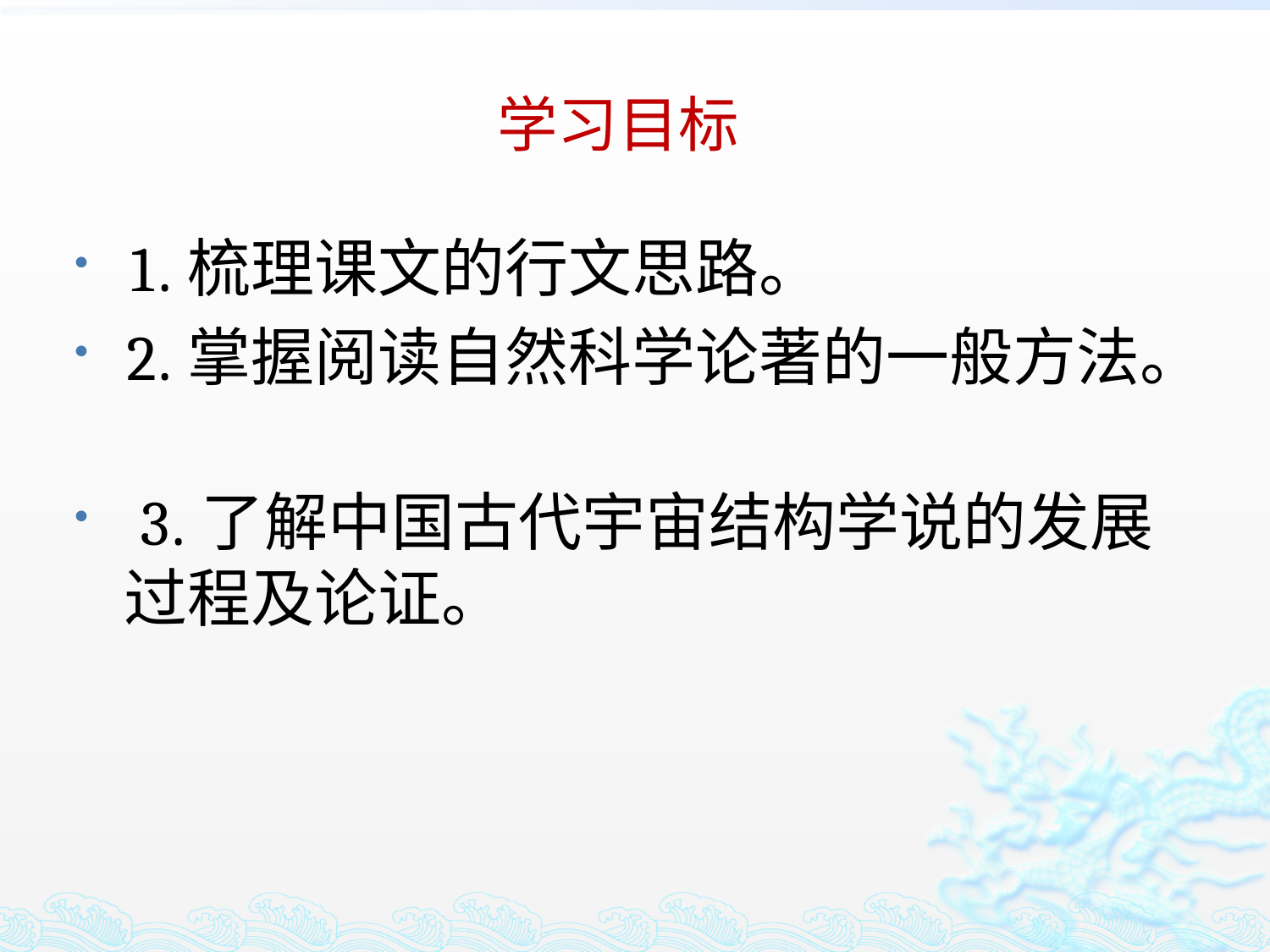

# 学习目标
1.梳理课文的行文思路。
2.掌握阅读自然科学论著的一般方法。
 3.了解中国古代宇宙结构学说的发展过程及论证。